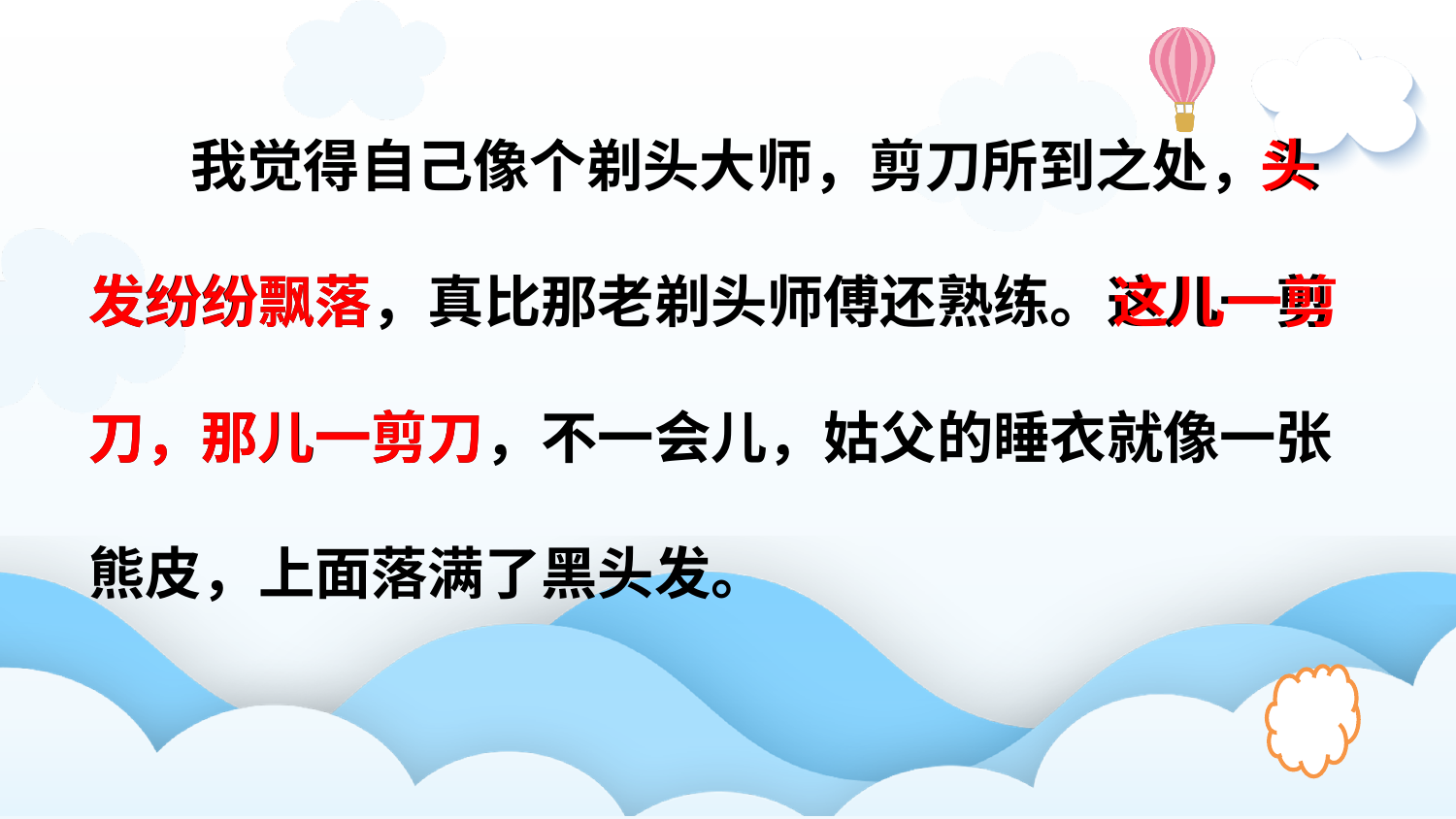

头
发纷纷飘落
       我觉得自己像个剃头大师，剪刀所到之处，头

发纷纷飘落，真比那老剃头师傅还熟练。这儿一剪

刀，那儿一剪刀，不一会儿，姑父的睡衣就像一张

熊皮，上面落满了黑头发。
这儿一剪
刀，那儿一剪刀